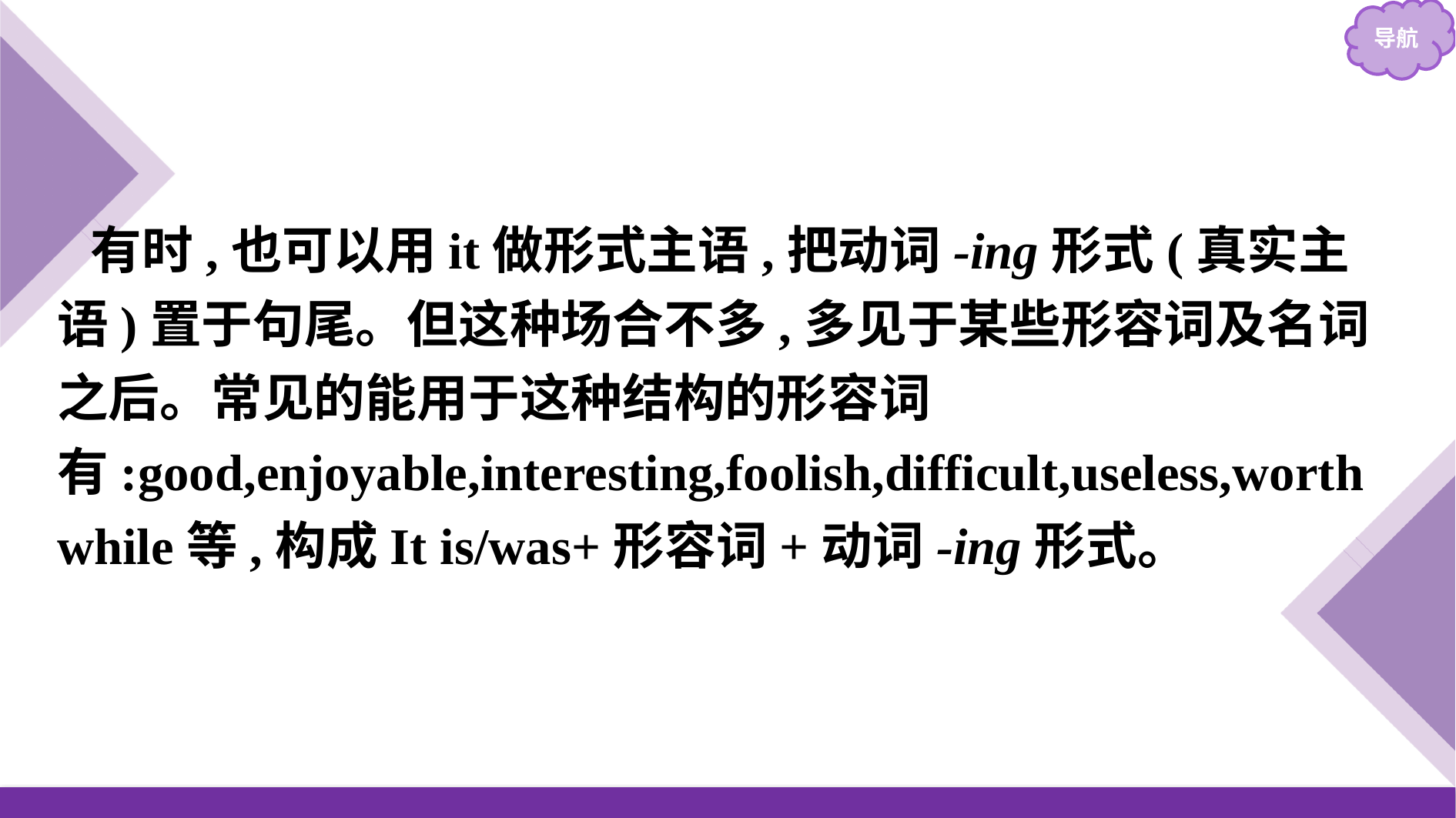

有时,也可以用it做形式主语,把动词-ing形式(真实主语)置于句尾。但这种场合不多,多见于某些形容词及名词之后。常见的能用于这种结构的形容词有:good,enjoyable,interesting,foolish,difficult,useless,worthwhile等,构成It is/was+形容词+动词-ing形式。